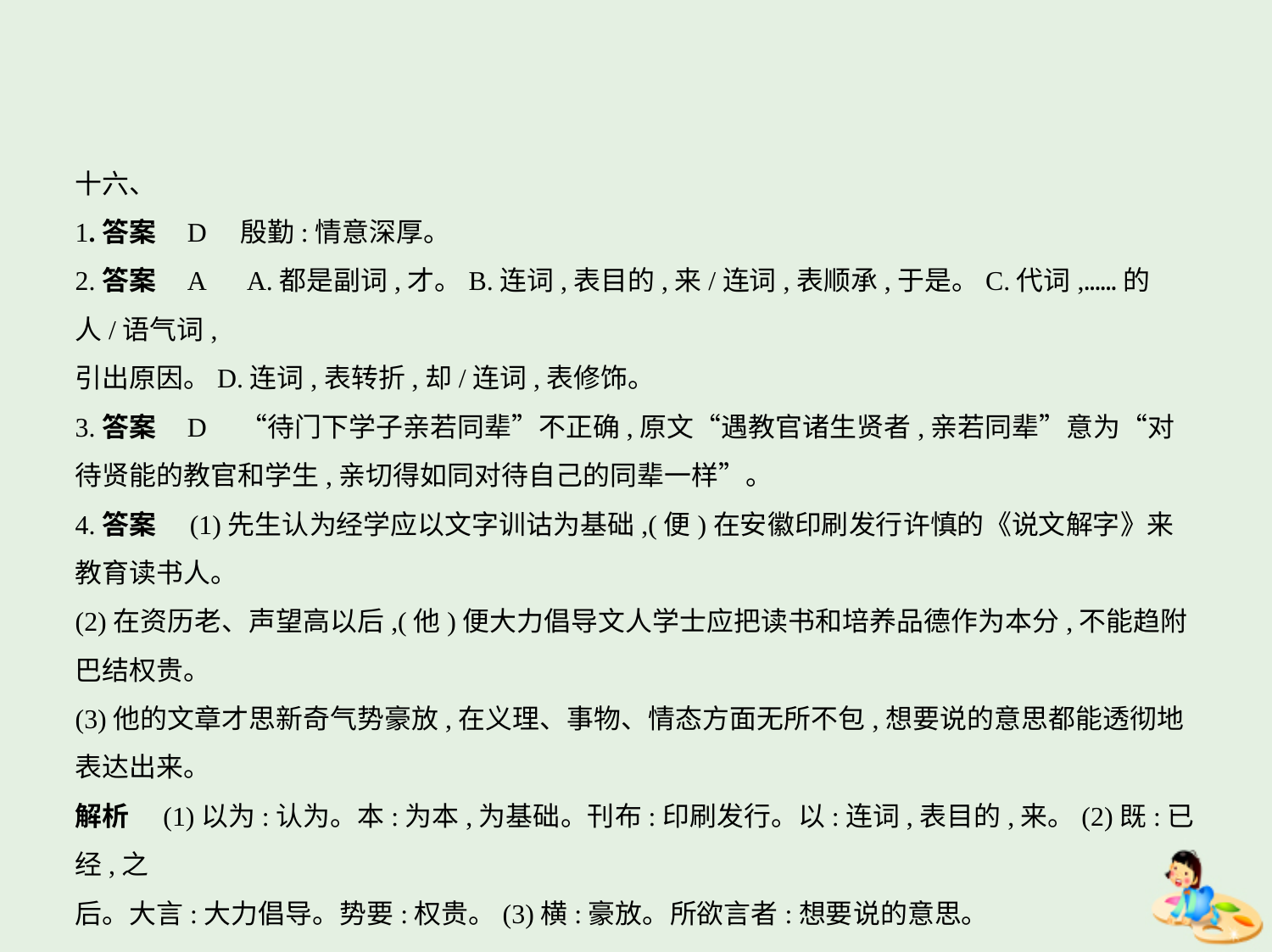

十六、
1.答案    D　殷勤:情意深厚。
2.答案    A　A.都是副词,才。B.连词,表目的,来/连词,表顺承,于是。C.代词,……的人/语气词,
引出原因。D.连词,表转折,却/连词,表修饰。
3.答案    D　“待门下学子亲若同辈”不正确,原文“遇教官诸生贤者,亲若同辈”意为“对
待贤能的教官和学生,亲切得如同对待自己的同辈一样”。
4.答案　(1)先生认为经学应以文字训诂为基础,(便)在安徽印刷发行许慎的《说文解字》来
教育读书人。
(2)在资历老、声望高以后,(他)便大力倡导文人学士应把读书和培养品德作为本分,不能趋附
巴结权贵。
(3)他的文章才思新奇气势豪放,在义理、事物、情态方面无所不包,想要说的意思都能透彻地
表达出来。
解析　(1)以为:认为。本:为本,为基础。刊布:印刷发行。以:连词,表目的,来。(2)既:已经,之
后。大言:大力倡导。势要:权贵。(3)横:豪放。所欲言者:想要说的意思。